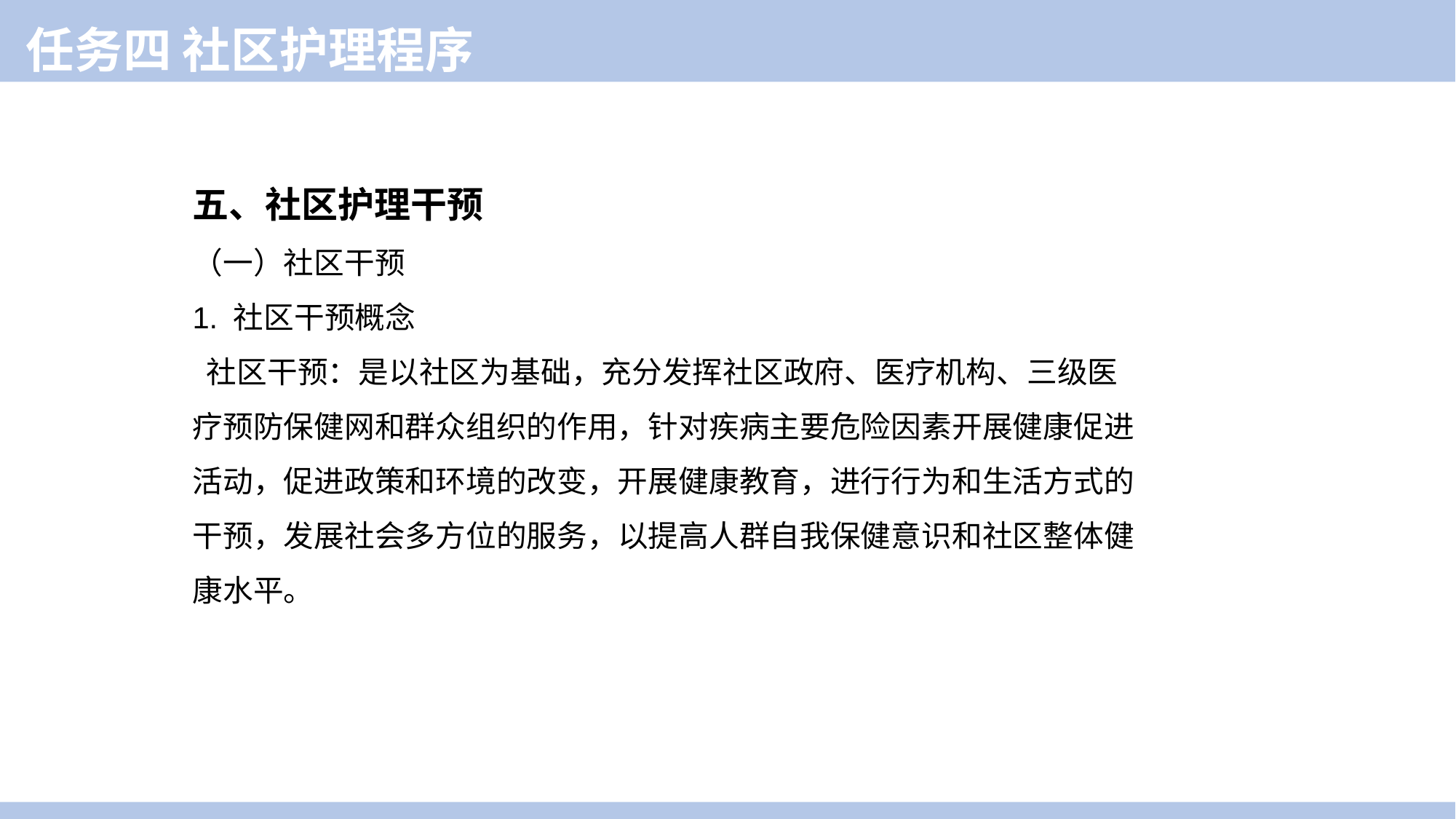

任务四 社区护理程序
五、社区护理干预
（一）社区干预
1. 社区干预概念
 社区干预：是以社区为基础，充分发挥社区政府、医疗机构、三级医疗预防保健网和群众组织的作用，针对疾病主要危险因素开展健康促进活动，促进政策和环境的改变，开展健康教育，进行行为和生活方式的干预，发展社会多方位的服务，以提高人群自我保健意识和社区整体健康水平。